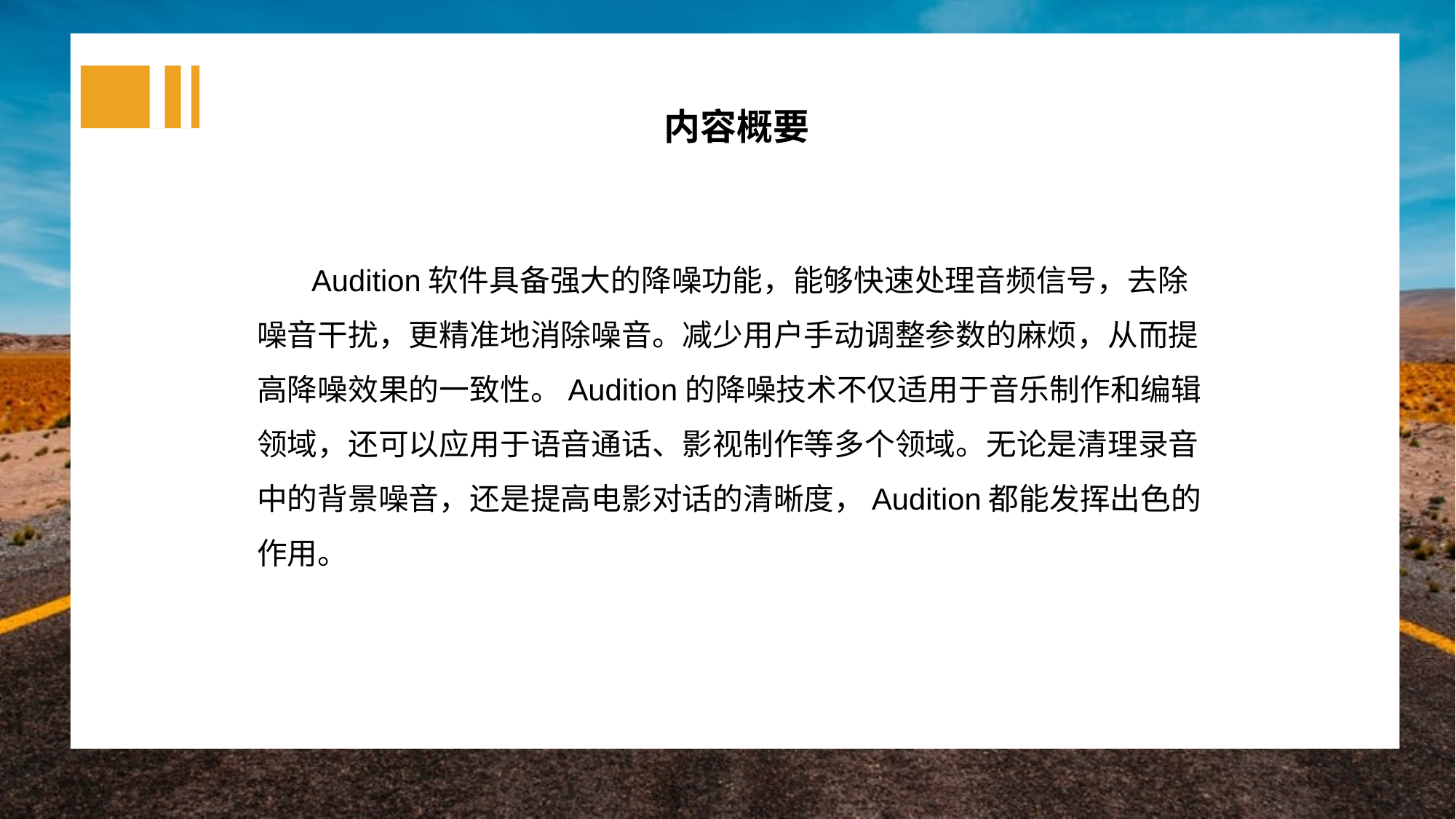

内容概要
Audition软件具备强大的降噪功能，能够快速处理音频信号，去除噪音干扰，更精准地消除噪音。减少用户手动调整参数的麻烦，从而提高降噪效果的一致性。Audition的降噪技术不仅适用于音乐制作和编辑领域，还可以应用于语音通话、影视制作等多个领域。无论是清理录音中的背景噪音，还是提高电影对话的清晰度，Audition都能发挥出色的作用。